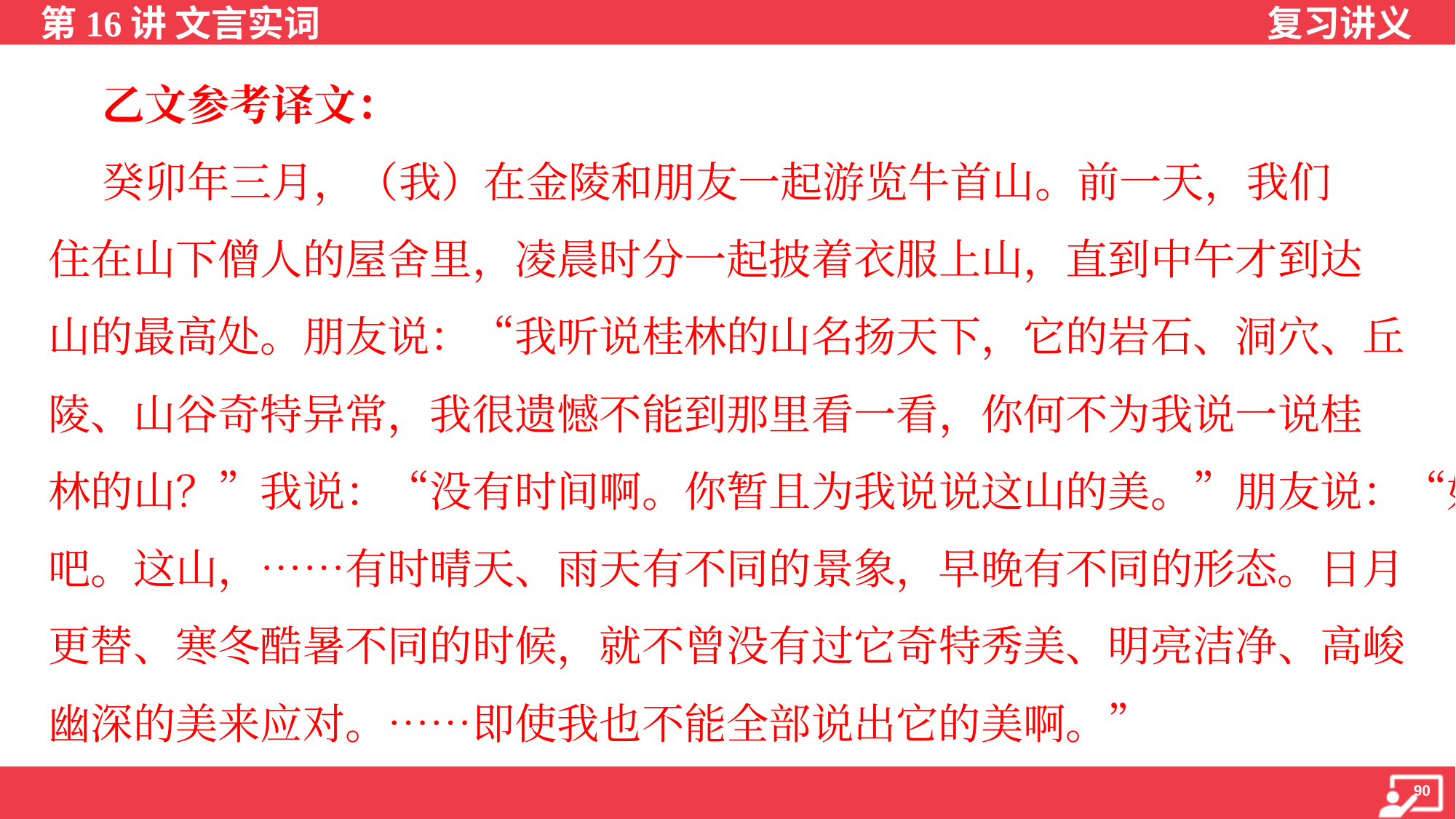

乙文参考译文：
    癸卯年三月，（我）在金陵和朋友一起游览牛首山。前一天，我们
住在山下僧人的屋舍里，凌晨时分一起披着衣服上山，直到中午才到达
山的最高处。朋友说：“我听说桂林的山名扬天下，它的岩石、洞穴、丘
陵、山谷奇特异常，我很遗憾不能到那里看一看，你何不为我说一说桂
林的山？”我说：“没有时间啊。你暂且为我说说这山的美。”朋友说：“好
吧。这山，……有时晴天、雨天有不同的景象，早晚有不同的形态。日月
更替、寒冬酷暑不同的时候，就不曾没有过它奇特秀美、明亮洁净、高峻
幽深的美来应对。……即使我也不能全部说出它的美啊。”